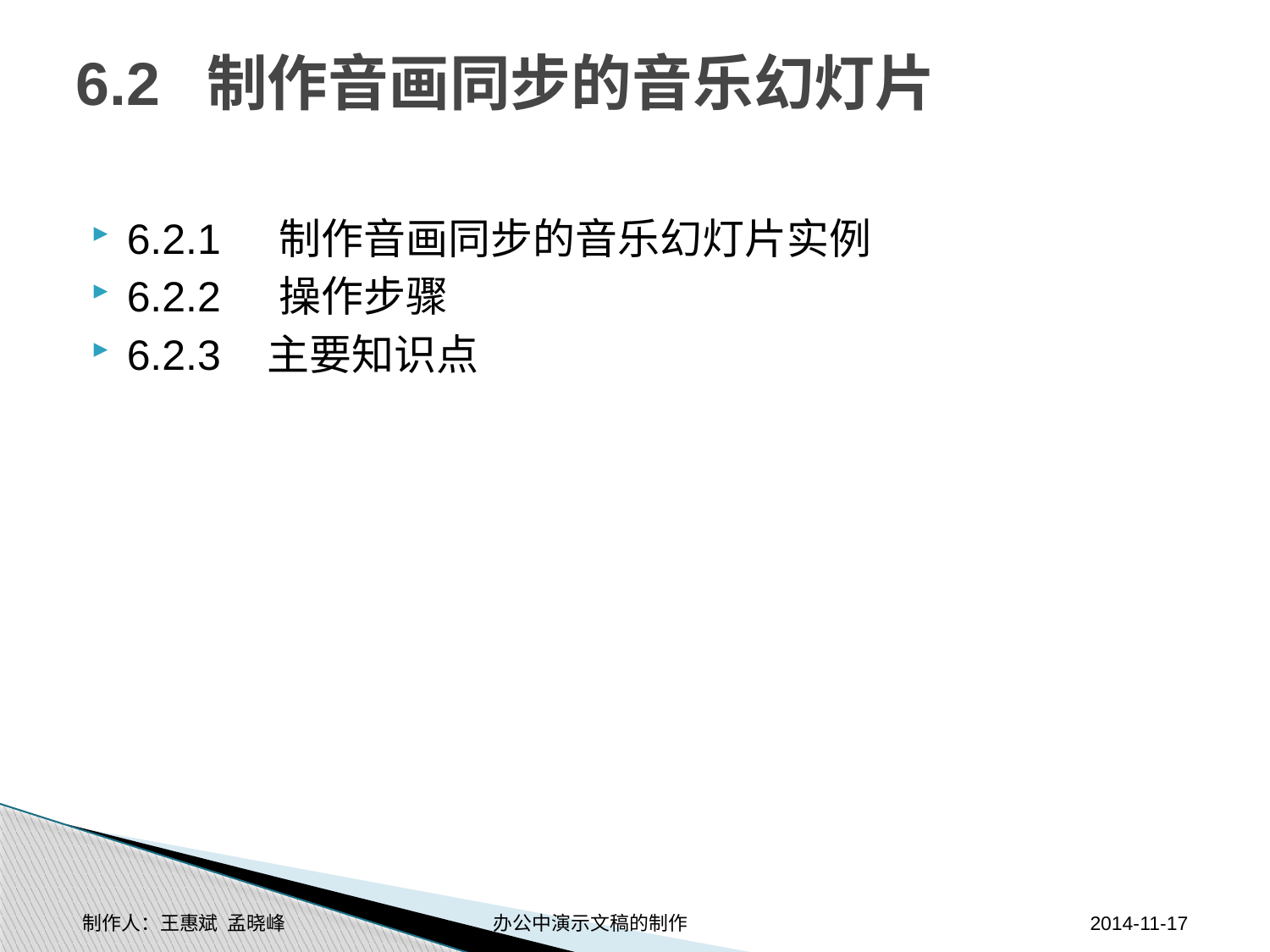

# 6.2  制作音画同步的音乐幻灯片
6.2.1    制作音画同步的音乐幻灯片实例
6.2.2    操作步骤
6.2.3   主要知识点

制作人：王惠斌  孟晓峰                                               办公中演示文稿的制作
2014-11-17